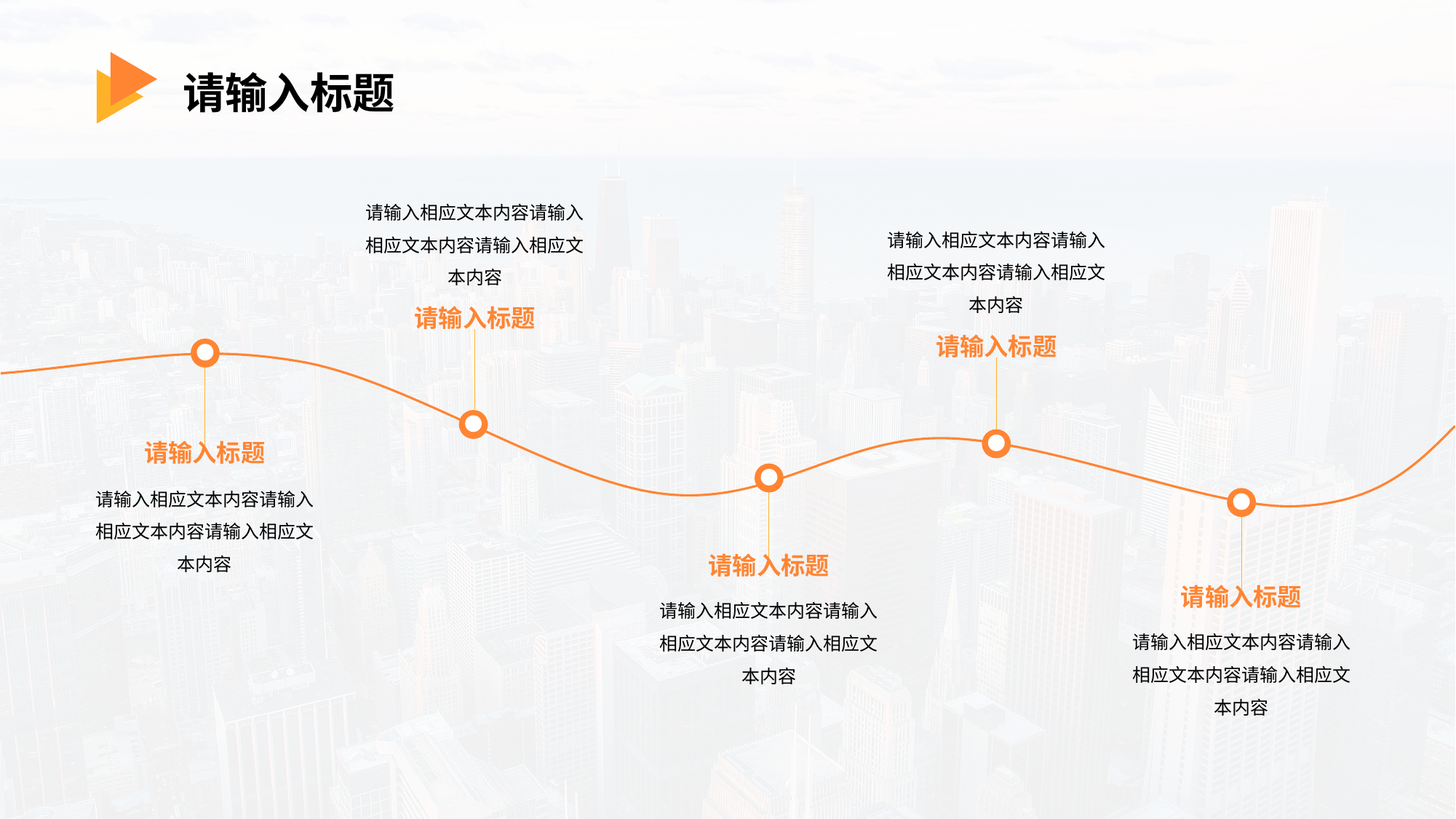

请输入标题
请输入相应文本内容请输入相应文本内容请输入相应文本内容
请输入相应文本内容请输入相应文本内容请输入相应文本内容

请输入标题
请输入标题

请输入标题

请输入相应文本内容请输入相应文本内容请输入相应文本内容

请输入标题
请输入标题
请输入相应文本内容请输入相应文本内容请输入相应文本内容
请输入相应文本内容请输入相应文本内容请输入相应文本内容